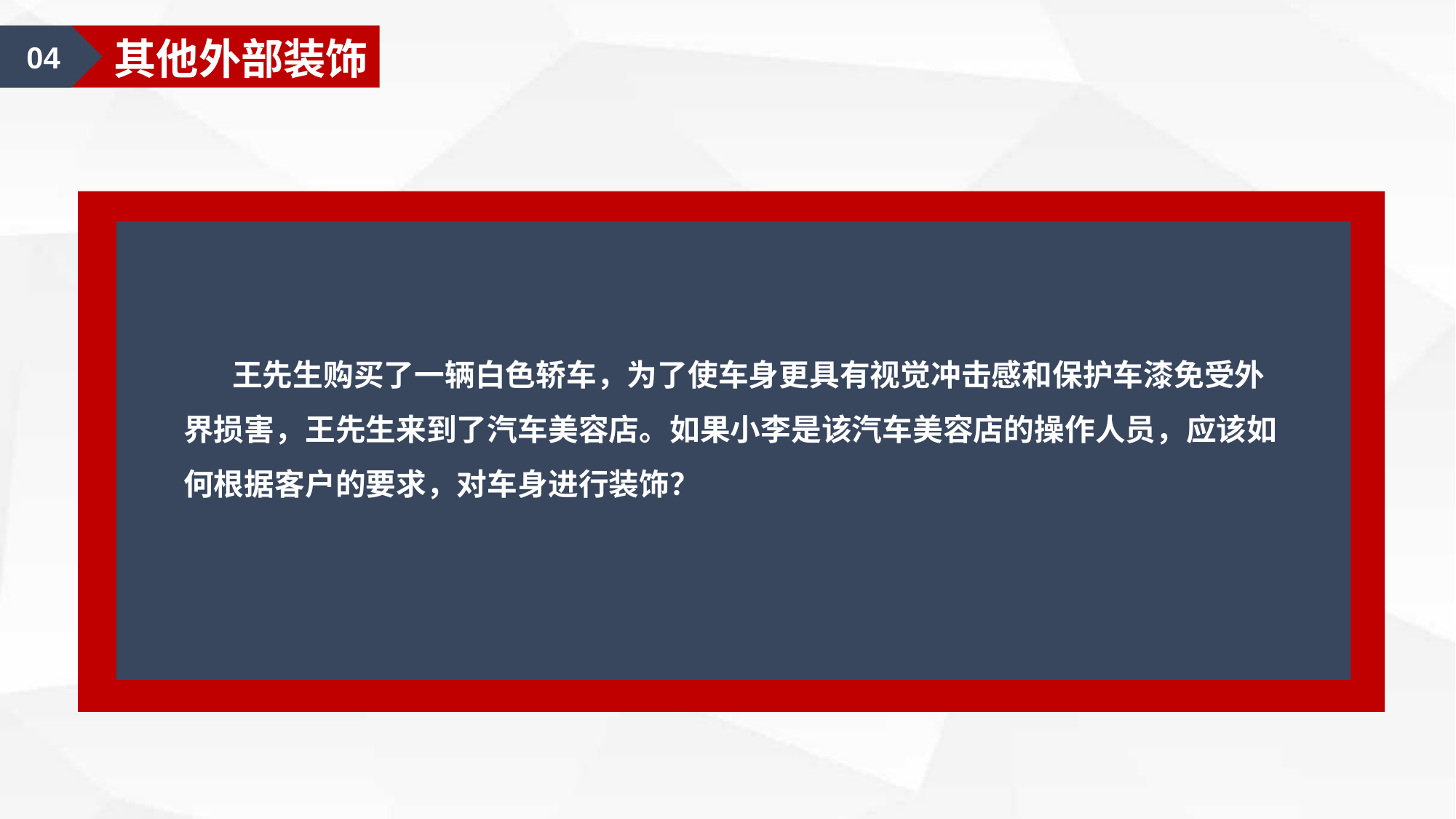

04
其他外部装饰

      王先生购买了一辆白色轿车，为了使车身更具有视觉冲击感和保护车漆免受外
界损害，王先生来到了汽车美容店。如果小李是该汽车美容店的操作人员，应该如何根据客户的要求，对车身进行装饰？